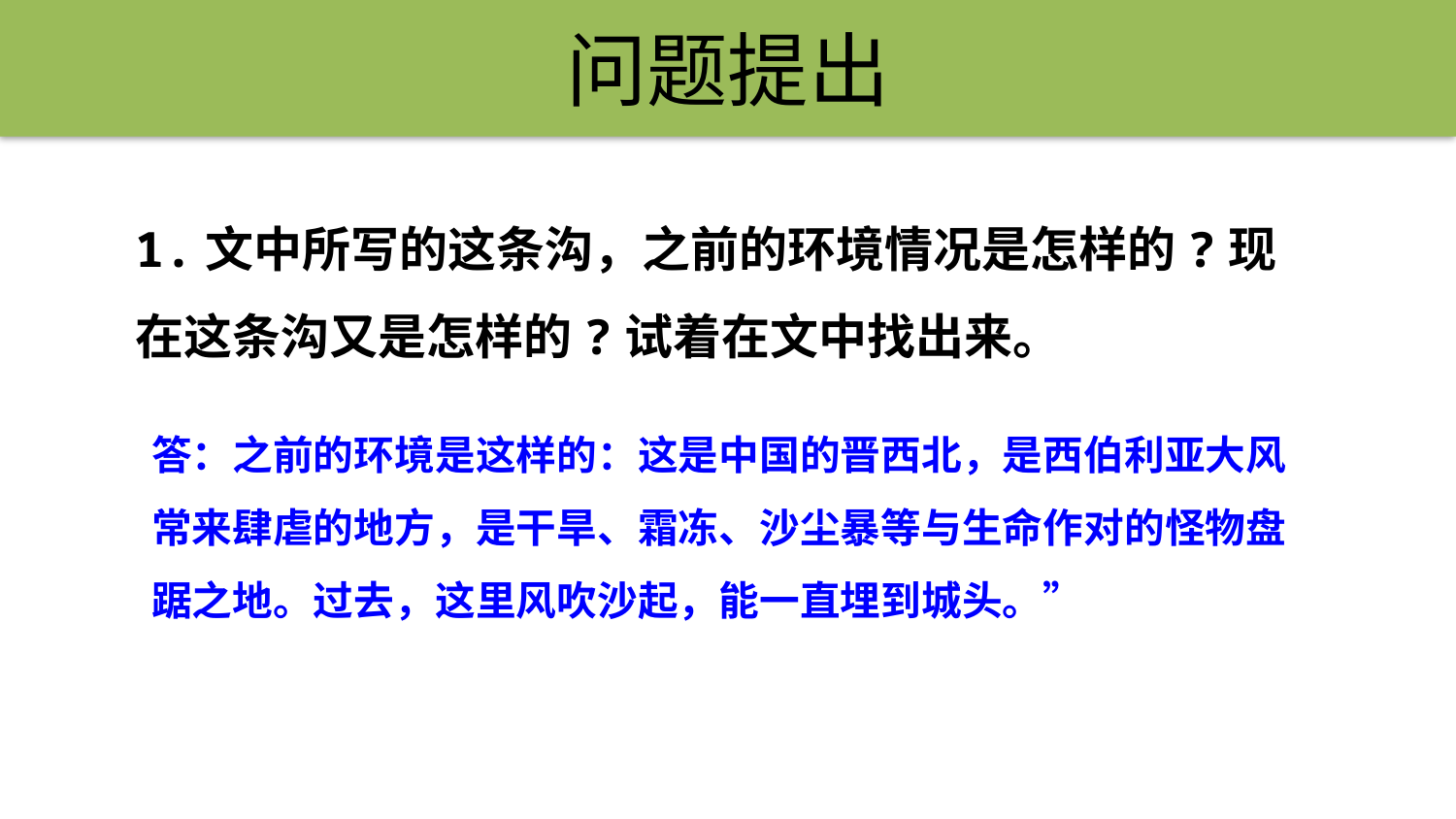

问题提出
1.文中所写的这条沟，之前的环境情况是怎样的?现在这条沟又是怎样的?试着在文中找出来。
答：之前的环境是这样的：这是中国的晋西北，是西伯利亚大风常来肆虐的地方，是干旱、霜冻、沙尘暴等与生命作对的怪物盘踞之地。过去，这里风吹沙起，能一直埋到城头。”